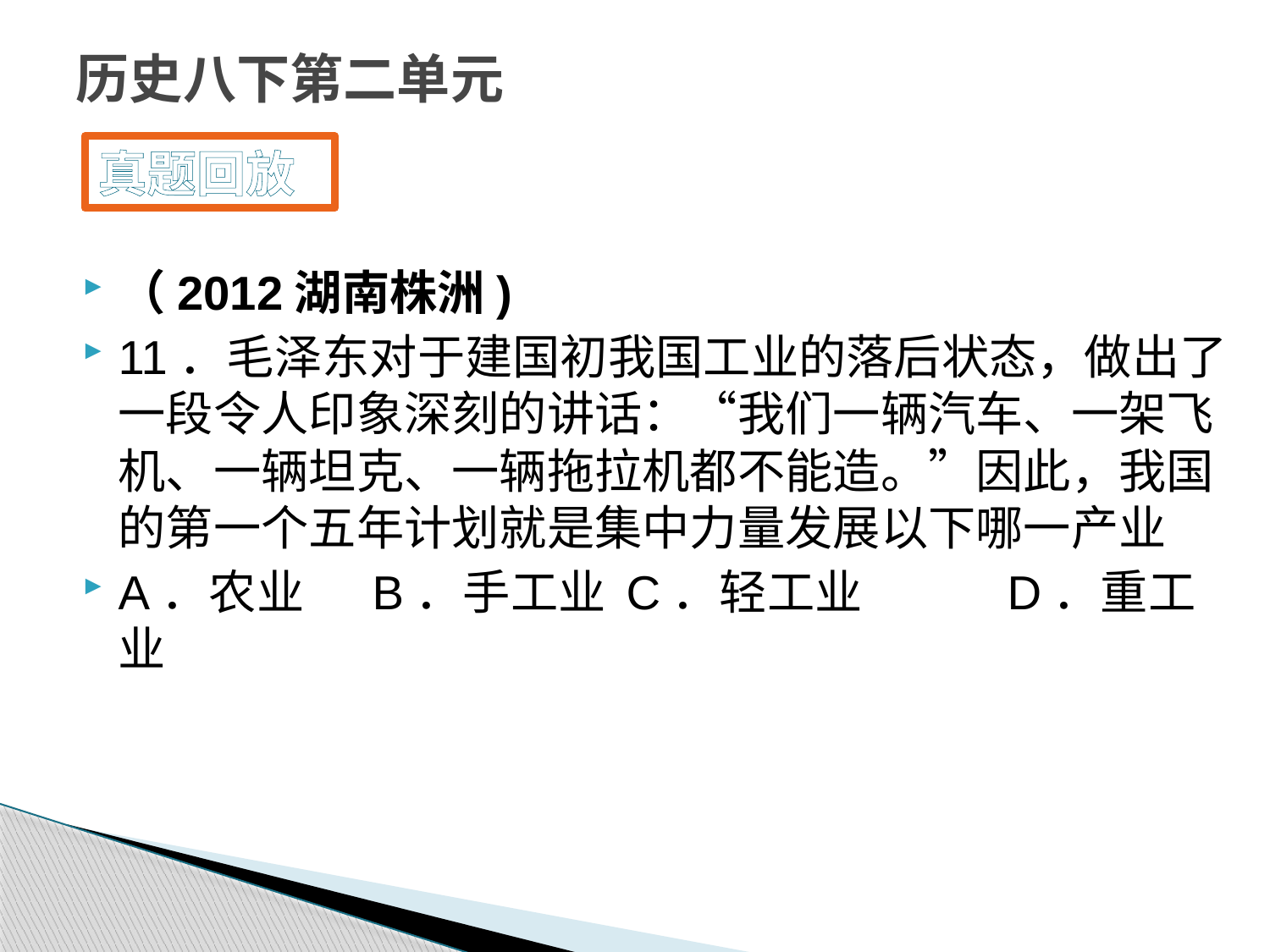

# 历史八下第二单元
真题回放
（2012湖南株洲)
11．毛泽东对于建国初我国工业的落后状态，做出了一段令人印象深刻的讲话：“我们一辆汽车、一架飞机、一辆坦克、一辆拖拉机都不能造。”因此，我国的第一个五年计划就是集中力量发展以下哪一产业
A．农业  	B．手工业	C．轻工业  	D．重工业